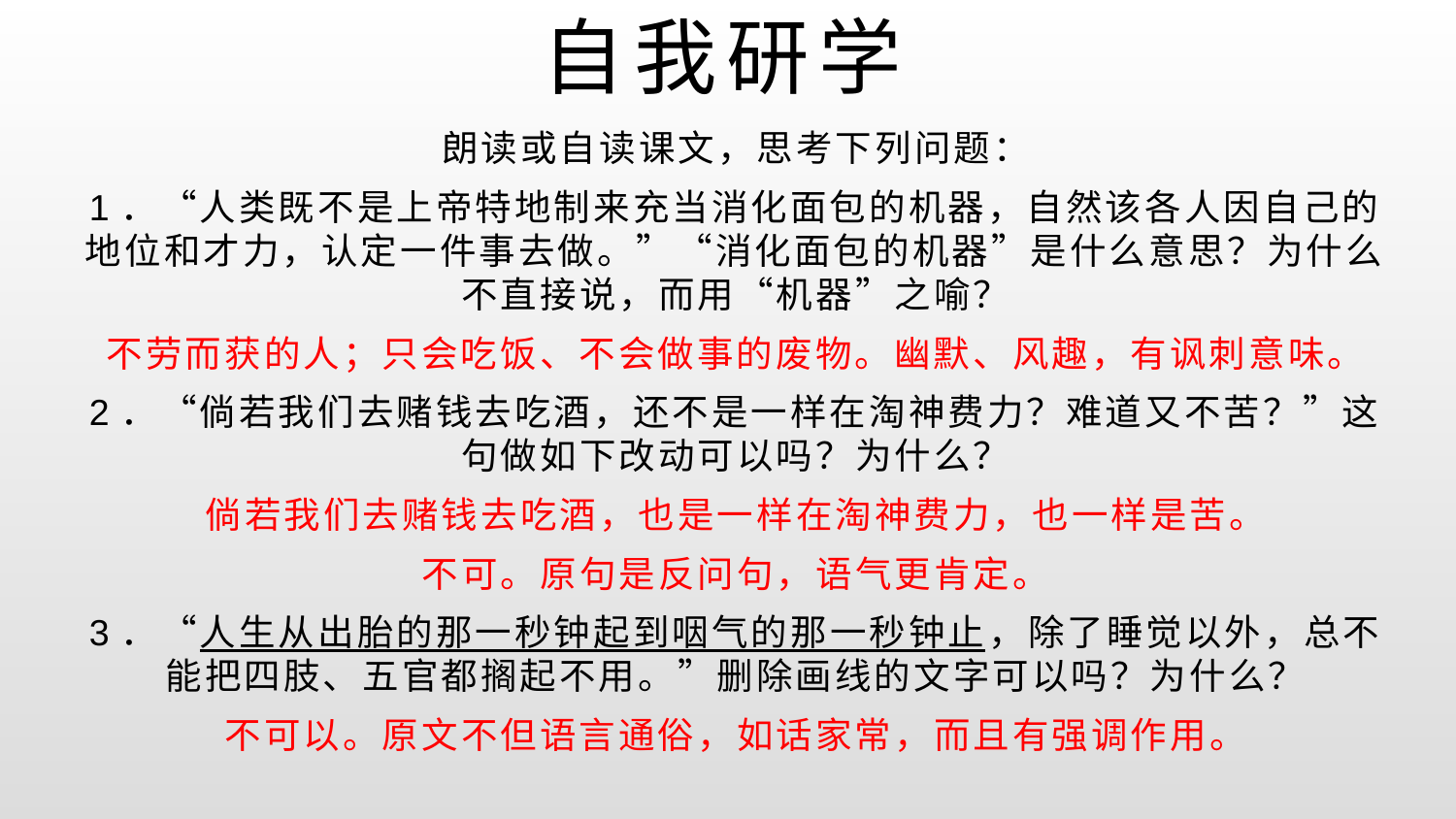

# 自我研学
朗读或自读课文，思考下列问题：
1．“人类既不是上帝特地制来充当消化面包的机器，自然该各人因自己的地位和才力，认定一件事去做。”“消化面包的机器”是什么意思？为什么不直接说，而用“机器”之喻？
不劳而获的人；只会吃饭、不会做事的废物。幽默、风趣，有讽刺意味。
2．“倘若我们去赌钱去吃酒，还不是一样在淘神费力？难道又不苦？”这句做如下改动可以吗？为什么？
倘若我们去赌钱去吃酒，也是一样在淘神费力，也一样是苦。
不可。原句是反问句，语气更肯定。
3．“人生从出胎的那一秒钟起到咽气的那一秒钟止，除了睡觉以外，总不能把四肢、五官都搁起不用。”删除画线的文字可以吗？为什么？
不可以。原文不但语言通俗，如话家常，而且有强调作用。